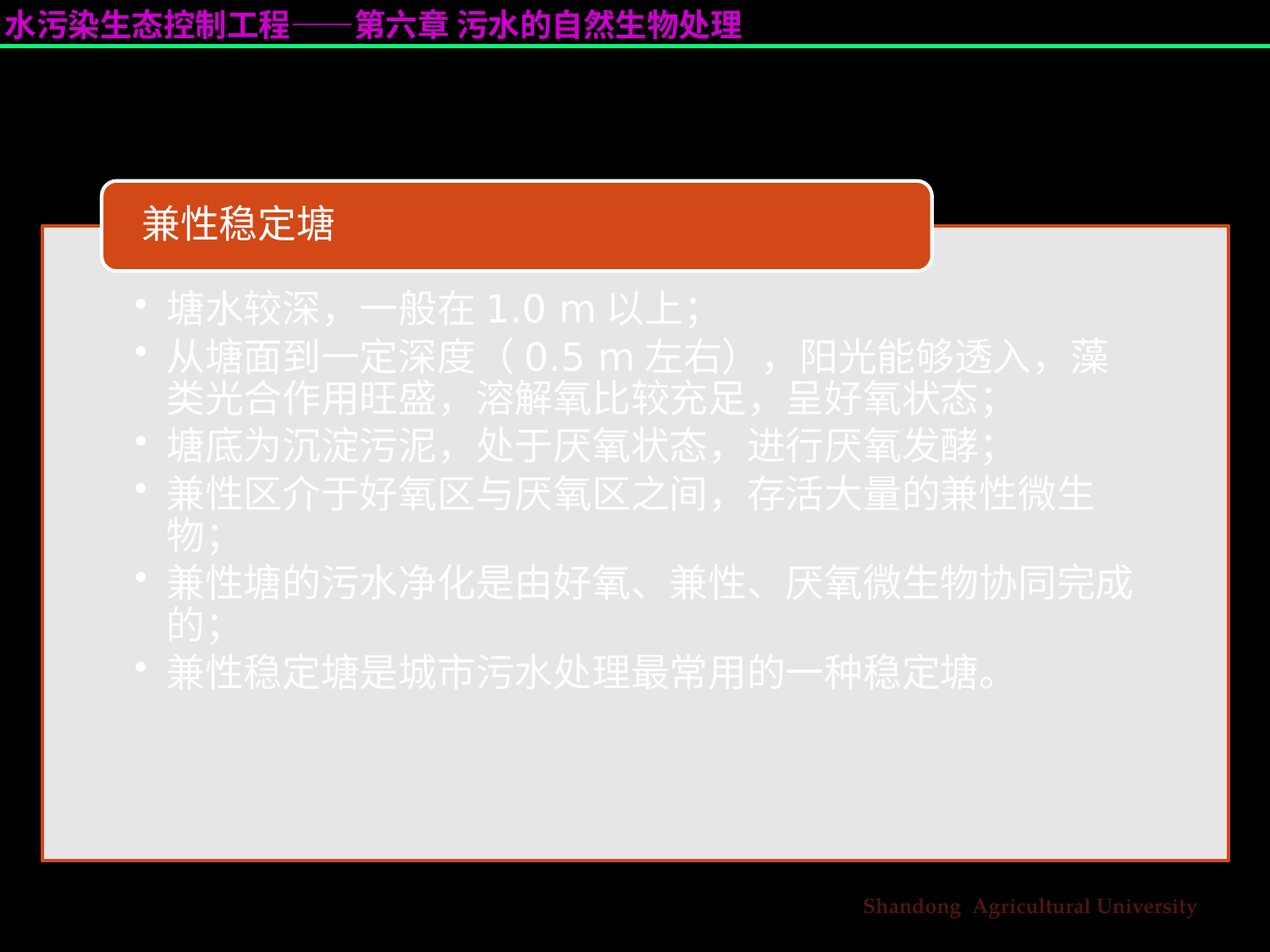

塘水较深，一般在1.0 m以上；
从塘面到一定深度（0.5 m左右），阳光能够透入，藻类光合作用旺盛，溶解氧比较充足，呈好氧状态；
塘底为沉淀污泥，处于厌氧状态，进行厌氧发酵；
兼性区介于好氧区与厌氧区之间，存活大量的兼性微生物；
兼性塘的污水净化是由好氧、兼性、厌氧微生物协同完成的；
兼性稳定塘是城市污水处理最常用的一种稳定塘。
兼性稳定塘